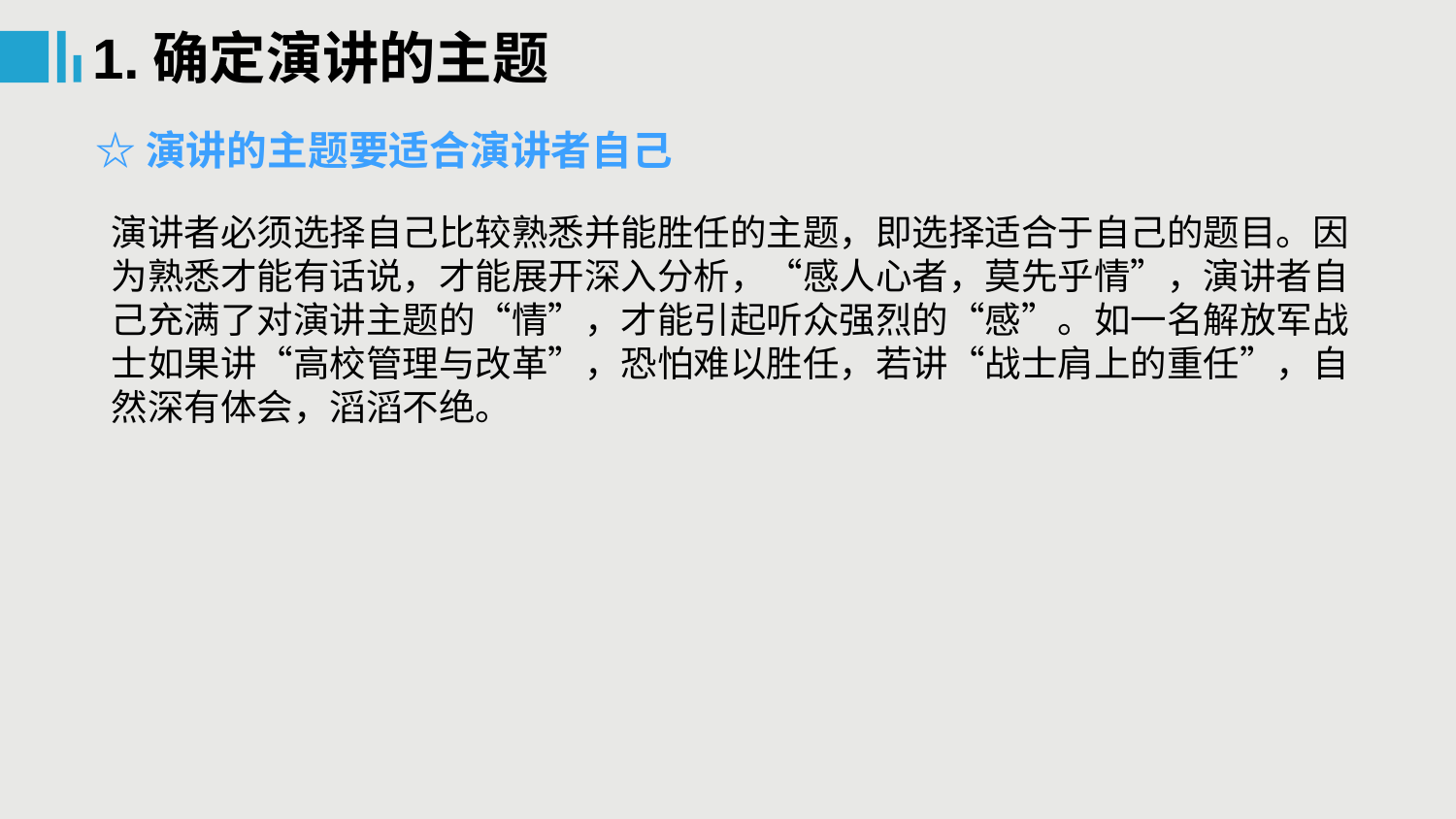

1.确定演讲的主题

☆演讲的主题要适合演讲者自己
演讲者必须选择自己比较熟悉并能胜任的主题，即选择适合于自己的题目。因为熟悉才能有话说，才能展开深入分析，“感人心者，莫先乎情”，演讲者自己充满了对演讲主题的“情”，才能引起听众强烈的“感”。如一名解放军战士如果讲“高校管理与改革”，恐怕难以胜任，若讲“战士肩上的重任”，自然深有体会，滔滔不绝。